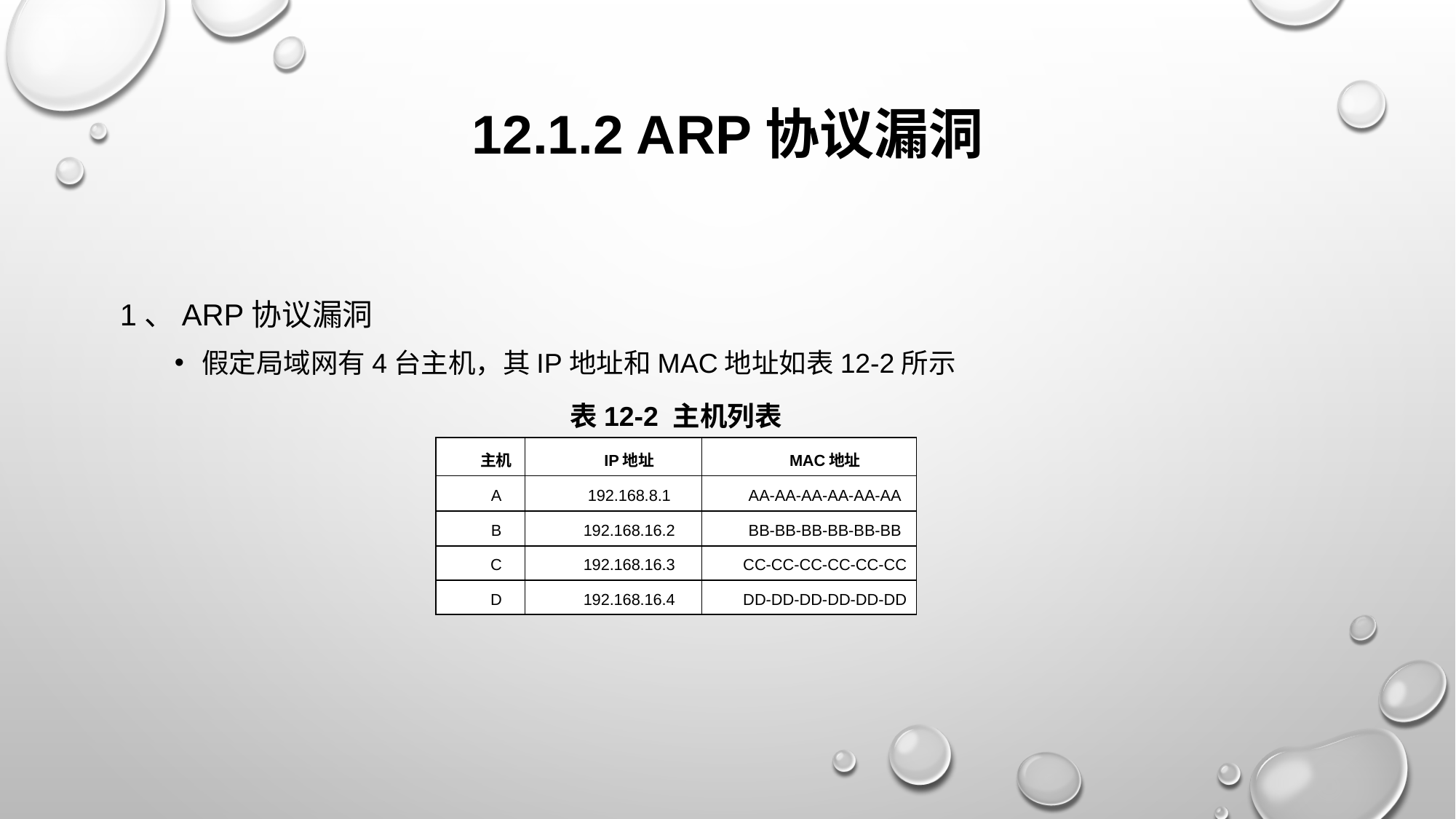

# 12.1.2 ARP协议漏洞
1、ARP协议漏洞
假定局域网有4台主机，其IP地址和MAC地址如表12-2所示

表12-2 主机列表
| 主机 | IP地址 | MAC地址 |
| --- | --- | --- |
| A | 192.168.8.1 | AA-AA-AA-AA-AA-AA |
| B | 192.168.16.2 | BB-BB-BB-BB-BB-BB |
| C | 192.168.16.3 | CC-CC-CC-CC-CC-CC |
| D | 192.168.16.4 | DD-DD-DD-DD-DD-DD |